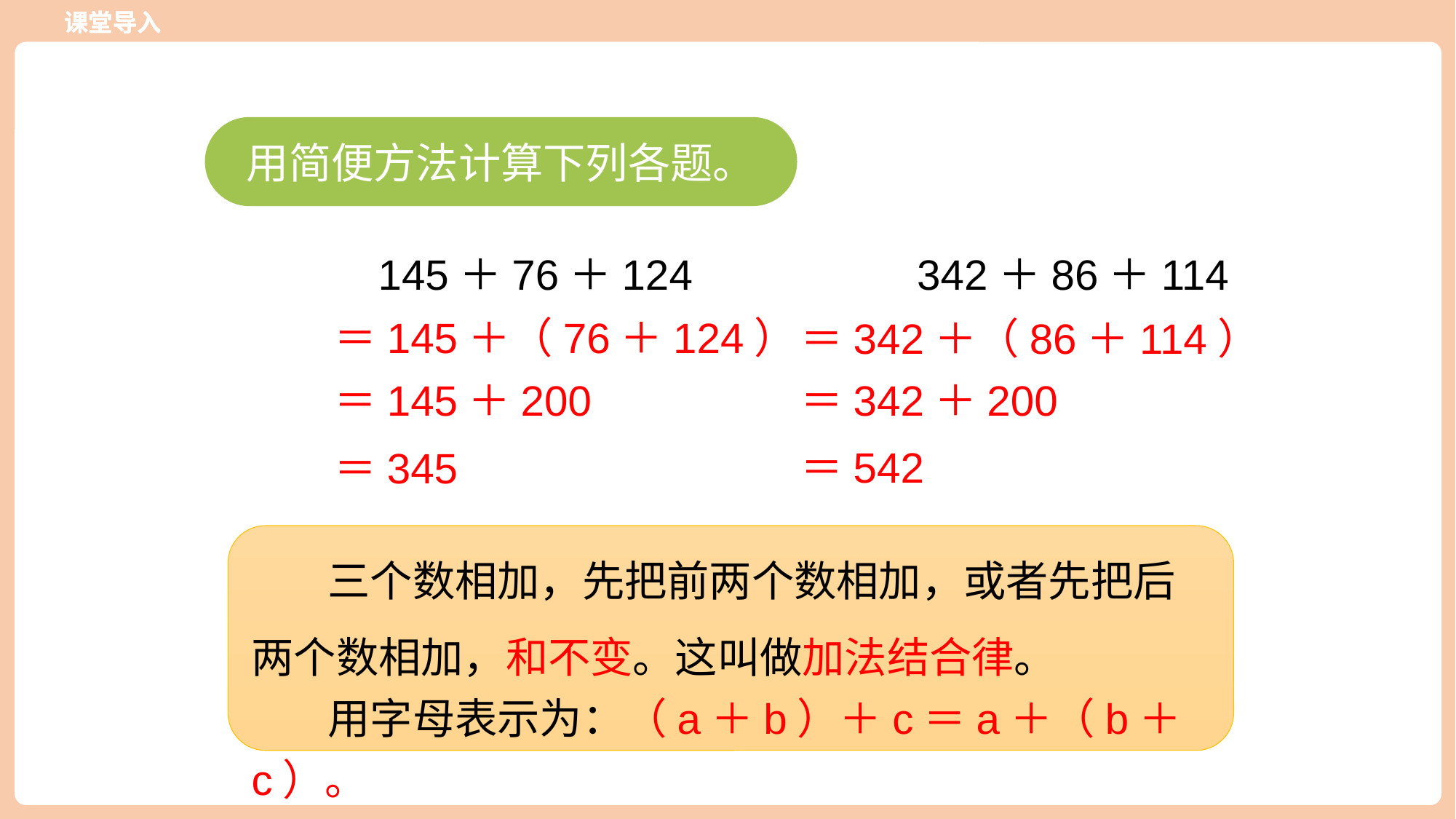

课堂导入
课堂导入
用简便方法计算下列各题。
145＋76＋124                   342＋86＋114
＝145＋（76＋124）
＝342＋（86＋114）
＝145＋200
＝342＋200
＝542
＝345
       三个数相加，先把前两个数相加，或者先把后两个数相加，和不变。这叫做加法结合律。
       用字母表示为：（a＋b）＋c＝a＋（b＋c）。